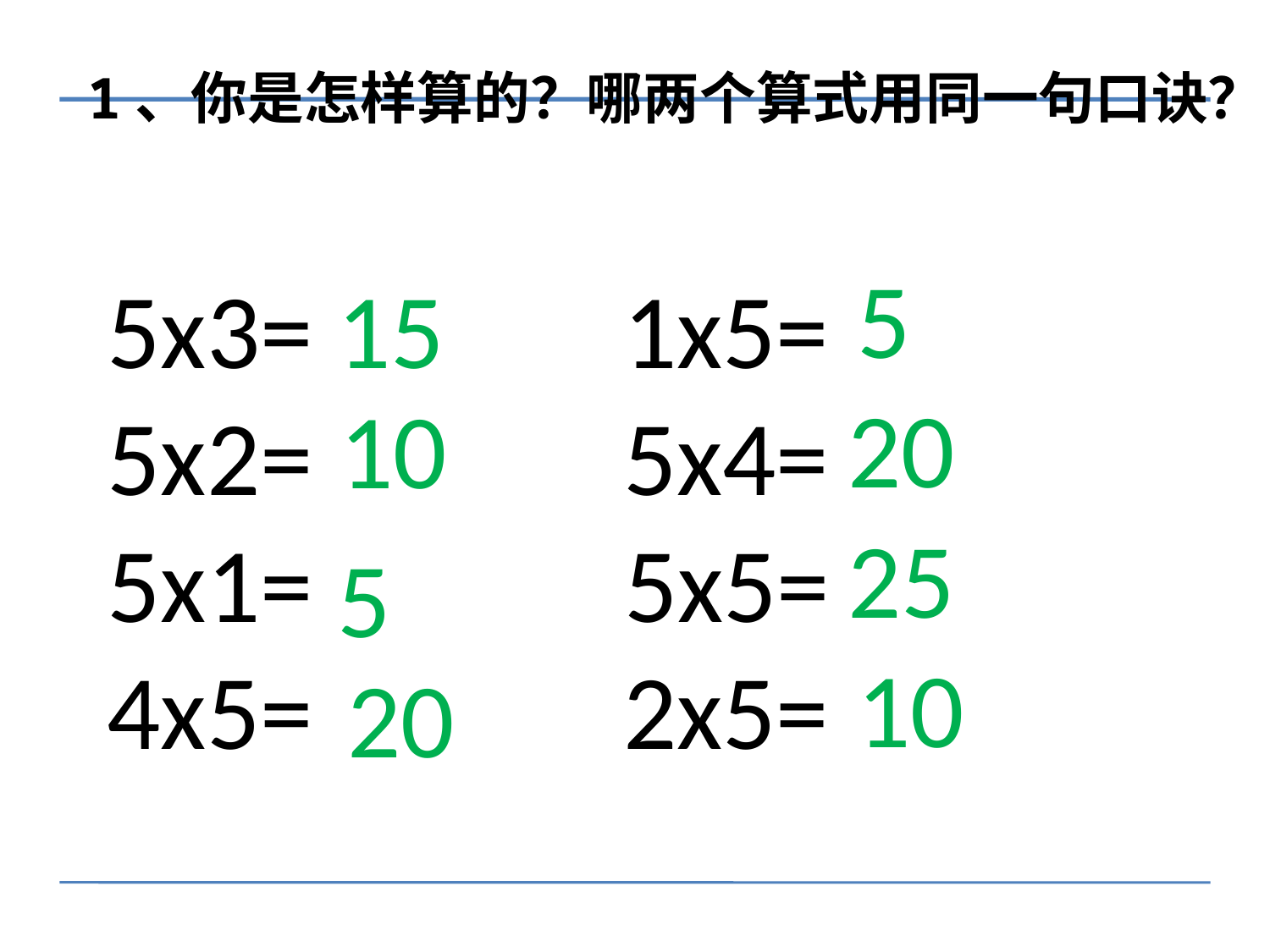

1、你是怎样算的？哪两个算式用同一句口诀？
5
5x3=             1x5=          5x2=             5x4=
5x1=             5x5=          4x5=             2x5=
15
20
10
25
5
10
20